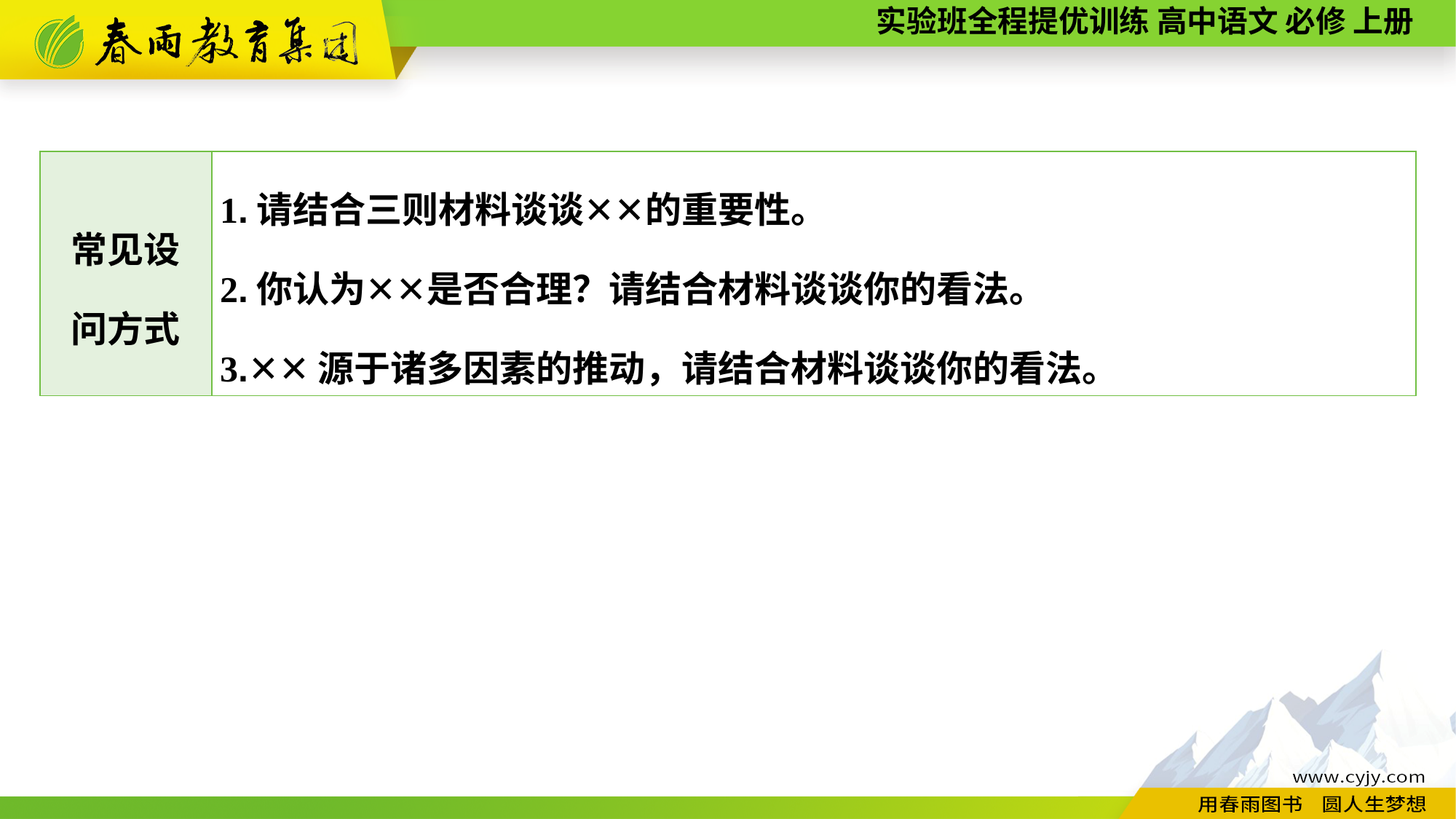

| 常见设 问方式 | 1.请结合三则材料谈谈✕✕的重要性。 2.你认为✕✕是否合理？请结合材料谈谈你的看法。 3.✕✕源于诸多因素的推动，请结合材料谈谈你的看法。 |
| --- | --- |